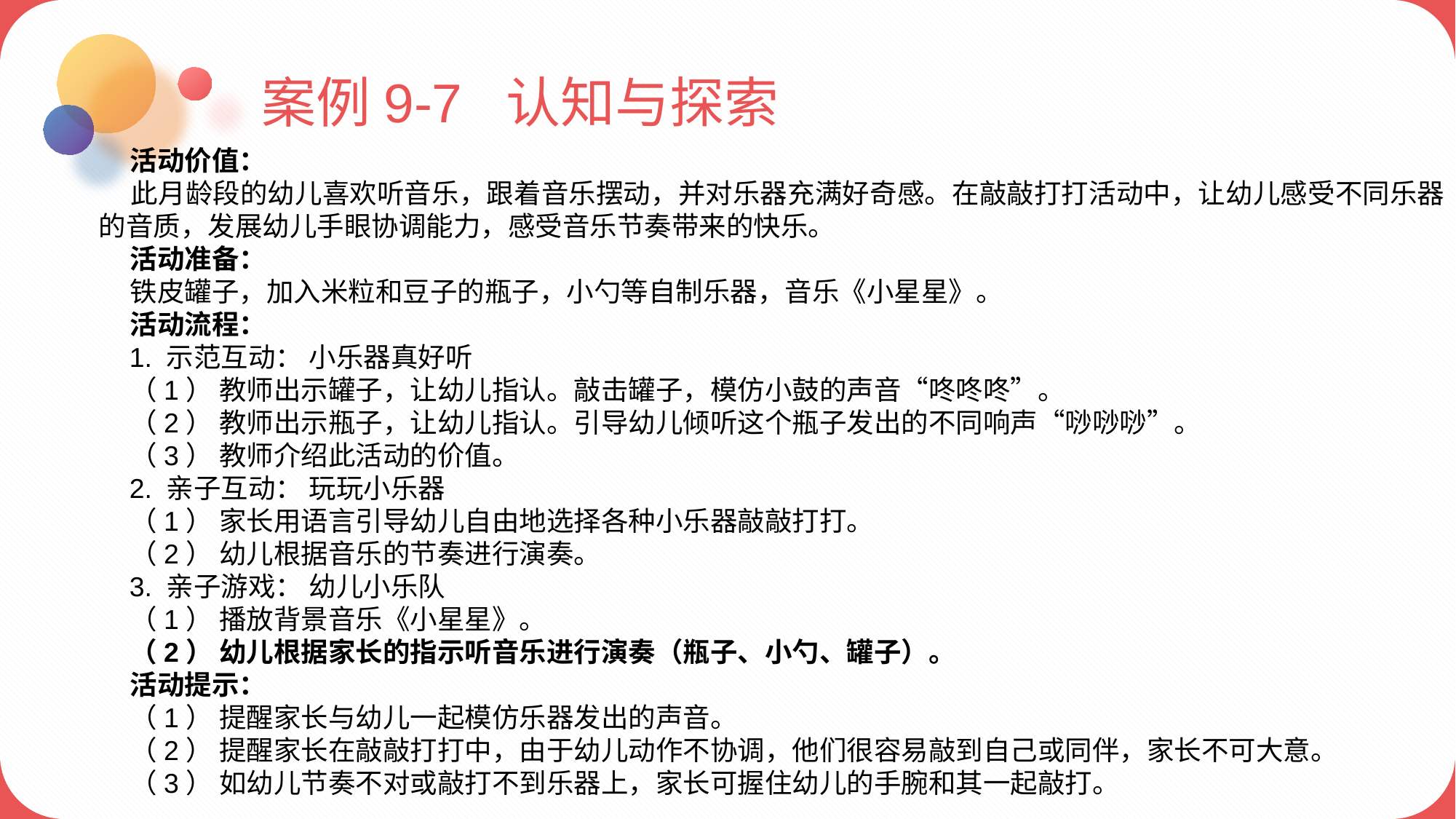

案例9-7  认知与探索
    活动价值：
    此月龄段的幼儿喜欢听音乐，跟着音乐摆动，并对乐器充满好奇感。在敲敲打打活动中，让幼儿感受不同乐器的音质，发展幼儿手眼协调能力，感受音乐节奏带来的快乐。
    活动准备：
    铁皮罐子，加入米粒和豆子的瓶子，小勺等自制乐器，音乐《小星星》。
    活动流程：
    1. 示范互动： 小乐器真好听
    （1） 教师出示罐子，让幼儿指认。敲击罐子，模仿小鼓的声音“咚咚咚”。
    （2） 教师出示瓶子，让幼儿指认。引导幼儿倾听这个瓶子发出的不同响声“唦唦唦”。
    （3） 教师介绍此活动的价值。
    2. 亲子互动： 玩玩小乐器
    （1） 家长用语言引导幼儿自由地选择各种小乐器敲敲打打。
    （2） 幼儿根据音乐的节奏进行演奏。
    3. 亲子游戏： 幼儿小乐队
    （1） 播放背景音乐《小星星》。
    （2） 幼儿根据家长的指示听音乐进行演奏（瓶子、小勺、罐子）。
    活动提示：
    （1） 提醒家长与幼儿一起模仿乐器发出的声音。
    （2） 提醒家长在敲敲打打中，由于幼儿动作不协调，他们很容易敲到自己或同伴，家长不可大意。
    （3） 如幼儿节奏不对或敲打不到乐器上，家长可握住幼儿的手腕和其一起敲打。